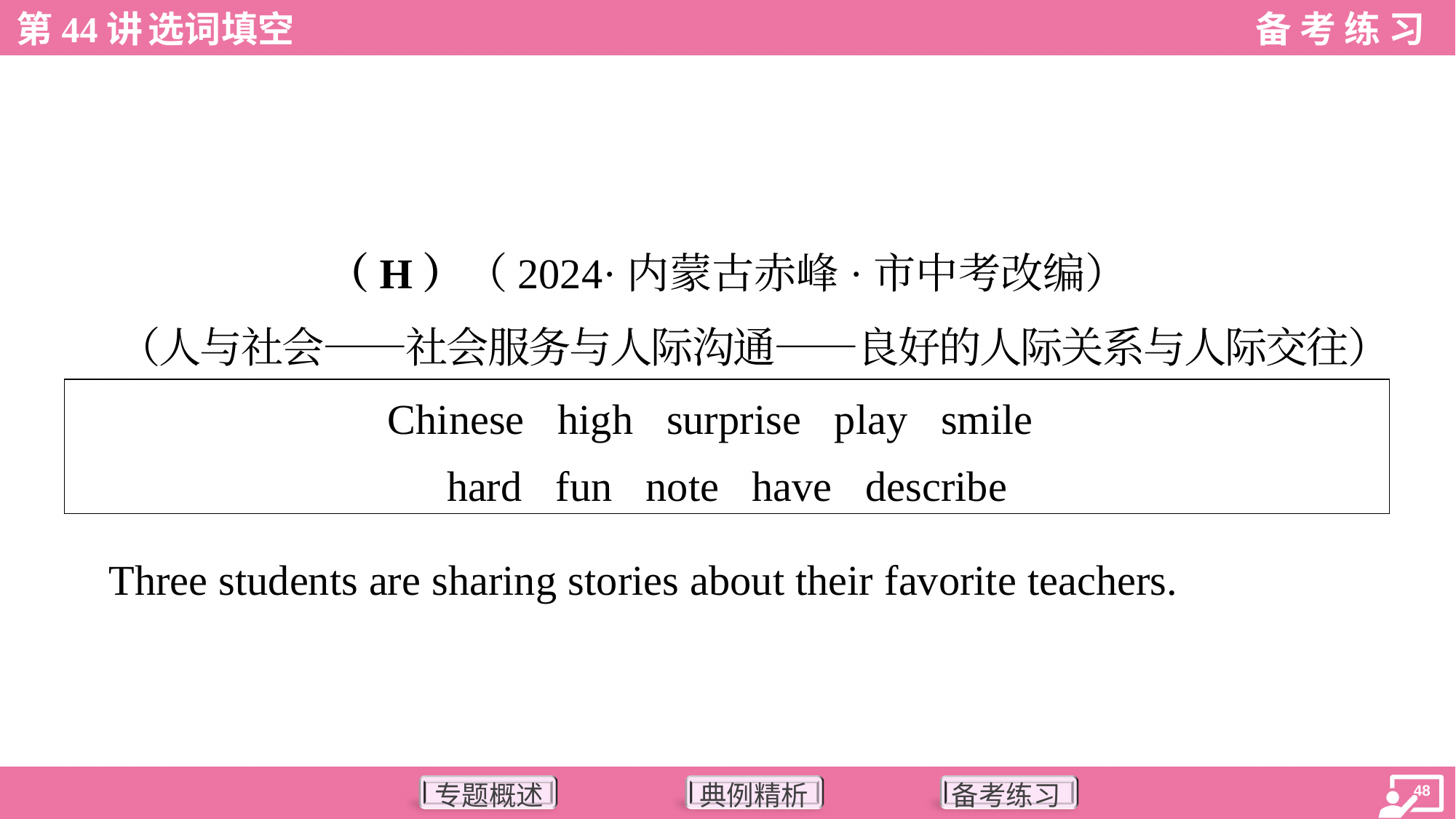

（H）（2024·内蒙古赤峰·市中考改编）
    （人与社会——社会服务与人际沟通——良好的人际关系与人际交往）
| Chinese high surprise play smile hard fun note have describe |
| --- |
    Three students are sharing stories about their favorite teachers.